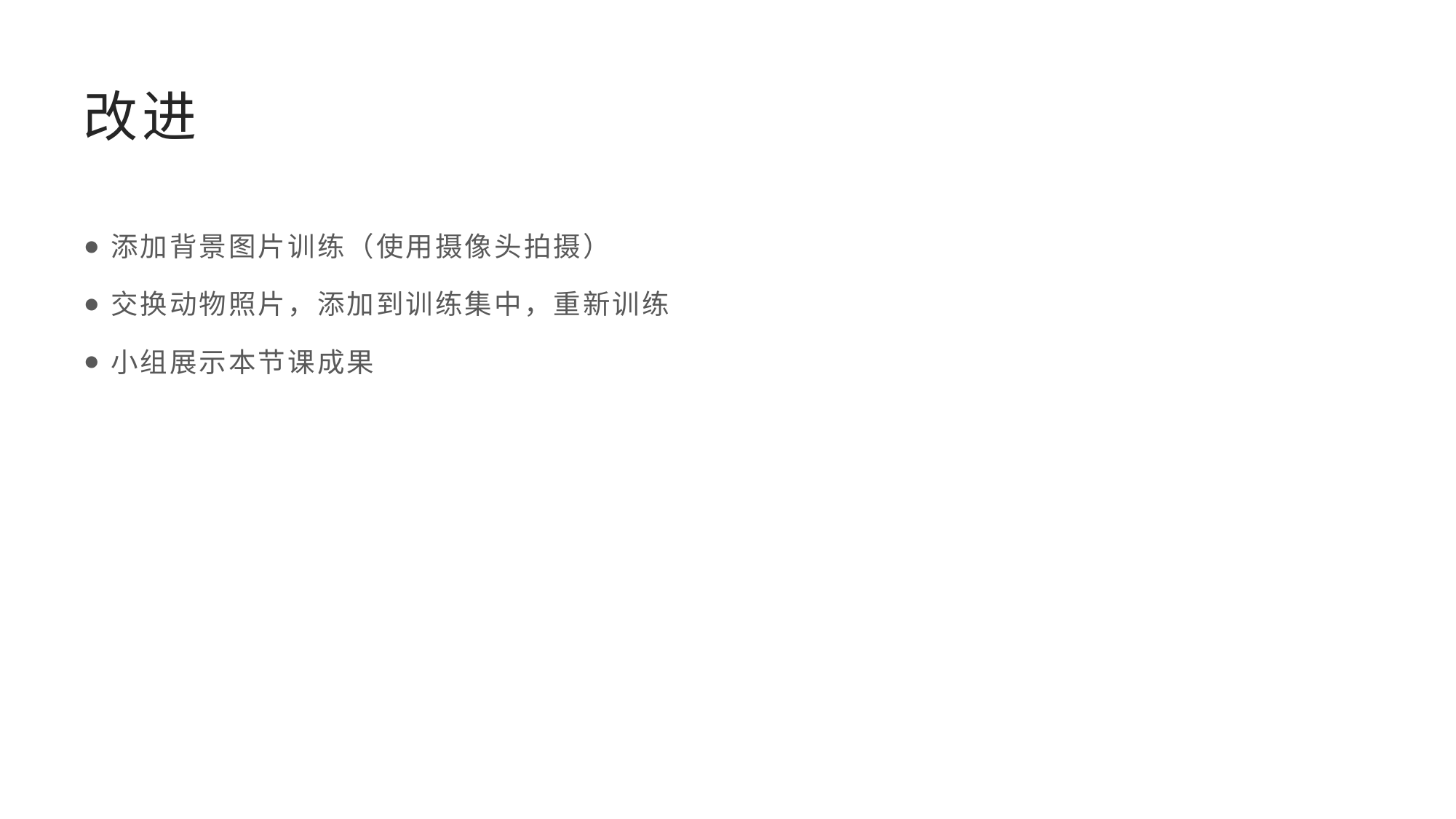

# 改进
添加背景图片训练（使用摄像头拍摄）
交换动物照片，添加到训练集中，重新训练
小组展示本节课成果